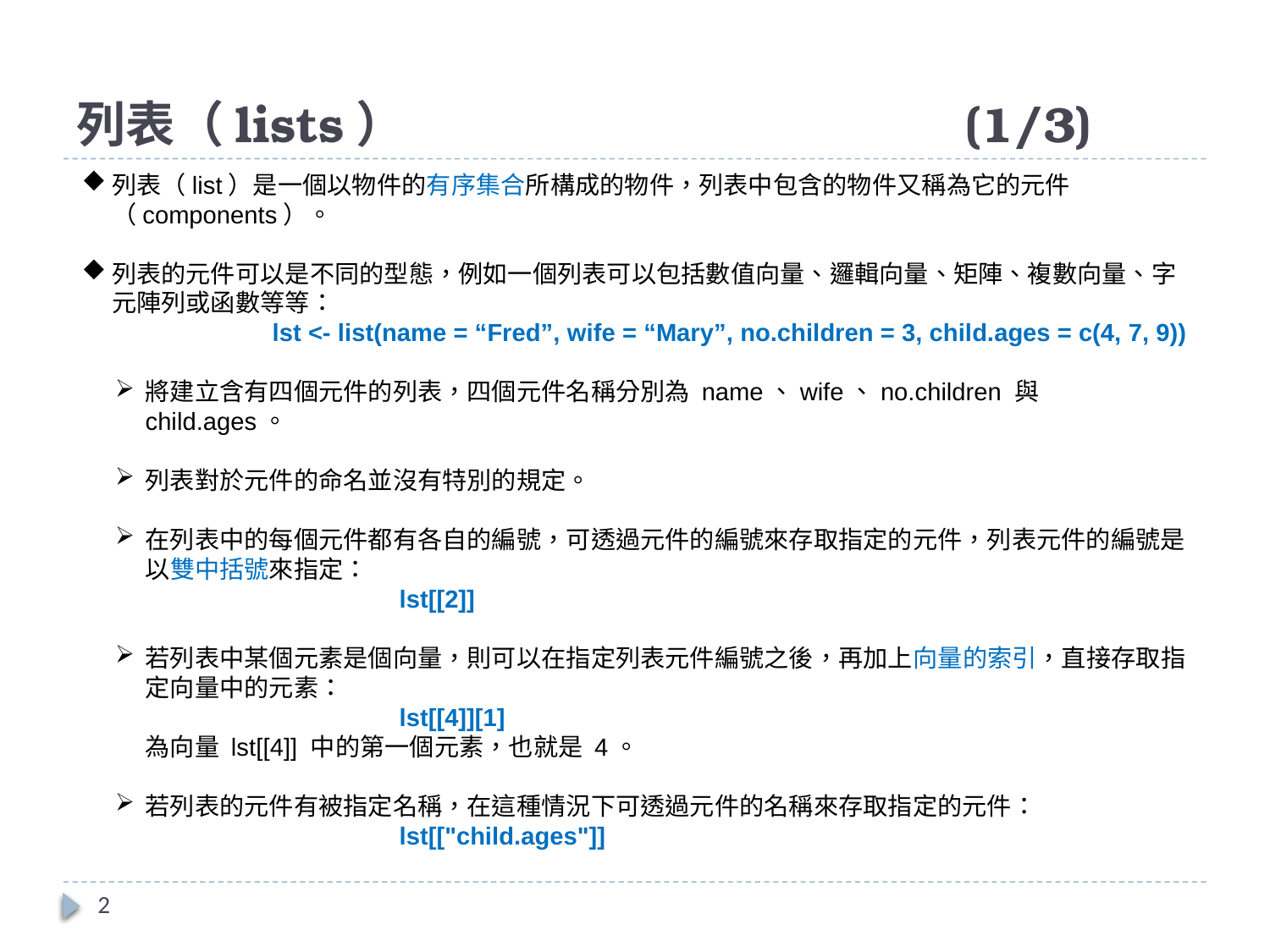

# 列表（lists）					(1/3)
列表（list）是一個以物件的有序集合所構成的物件，列表中包含的物件又稱為它的元件（components）。

列表的元件可以是不同的型態，例如一個列表可以包括數值向量、邏輯向量、矩陣、複數向量、字元陣列或函數等等：
	lst <- list(name = “Fred”, wife = “Mary”, no.children = 3, child.ages = c(4, 7, 9))

將建立含有四個元件的列表，四個元件名稱分別為 name、wife、no.children 與 child.ages。

列表對於元件的命名並沒有特別的規定。

在列表中的每個元件都有各自的編號，可透過元件的編號來存取指定的元件，列表元件的編號是以雙中括號來指定：
		lst[[2]]

若列表中某個元素是個向量，則可以在指定列表元件編號之後，再加上向量的索引，直接存取指定向量中的元素：
		lst[[4]][1]
為向量 lst[[4]] 中的第一個元素，也就是 4。

若列表的元件有被指定名稱，在這種情況下可透過元件的名稱來存取指定的元件：
		lst[["child.ages"]]
2